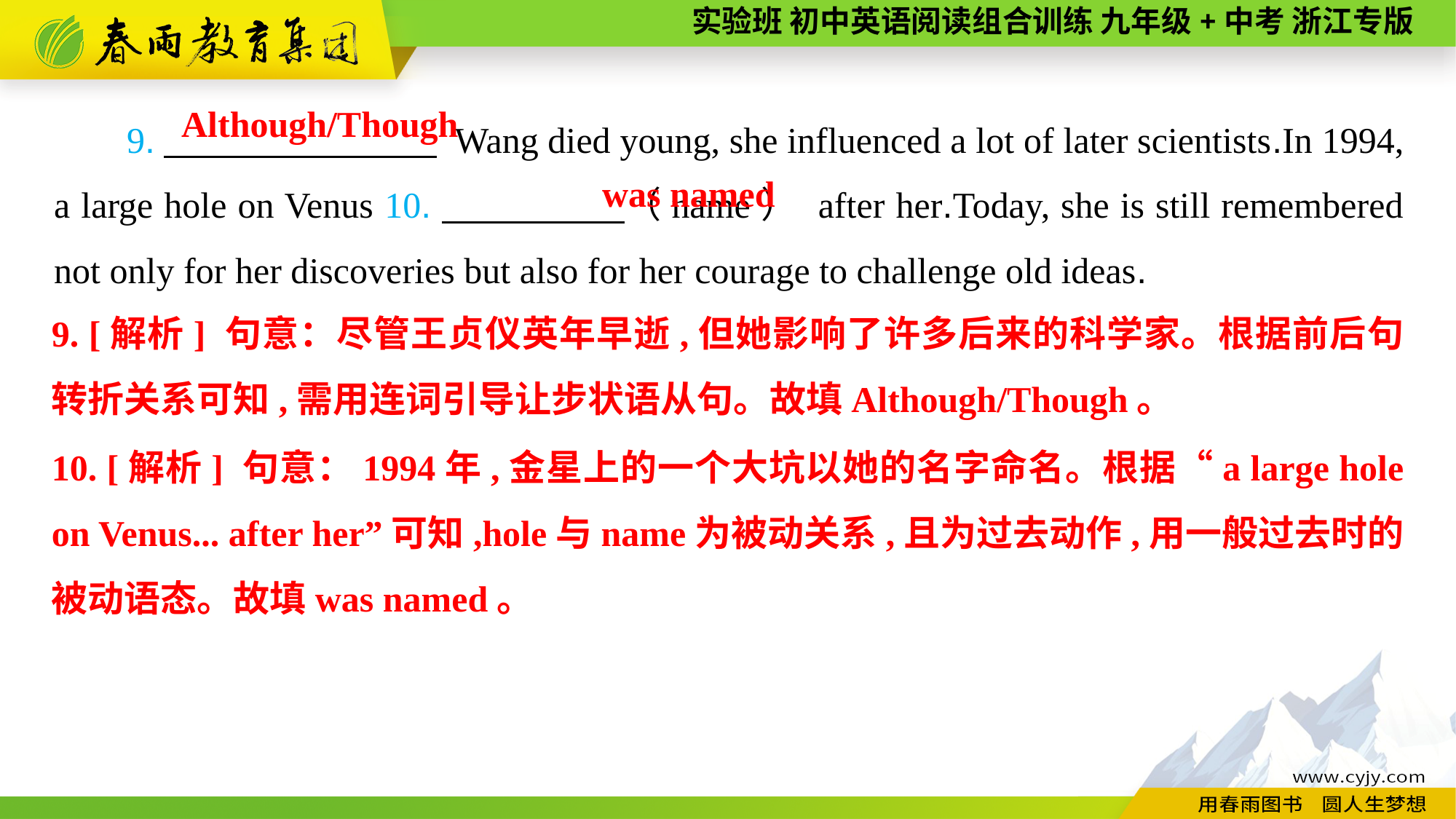

9.　　　               　 Wang died young, she influenced a lot of later scientists.In 1994, a large hole on Venus 10.　　　   　（name） after her.Today, she is still remembered not only for her discoveries but also for her courage to challenge old ideas.
Although/Though
was named
9. [解析] 句意：尽管王贞仪英年早逝,但她影响了许多后来的科学家。根据前后句转折关系可知,需用连词引导让步状语从句。故填Although/Though。
10. [解析] 句意：1994年,金星上的一个大坑以她的名字命名。根据“a large hole on Venus... after her”可知,hole与name为被动关系,且为过去动作,用一般过去时的被动语态。故填was named。